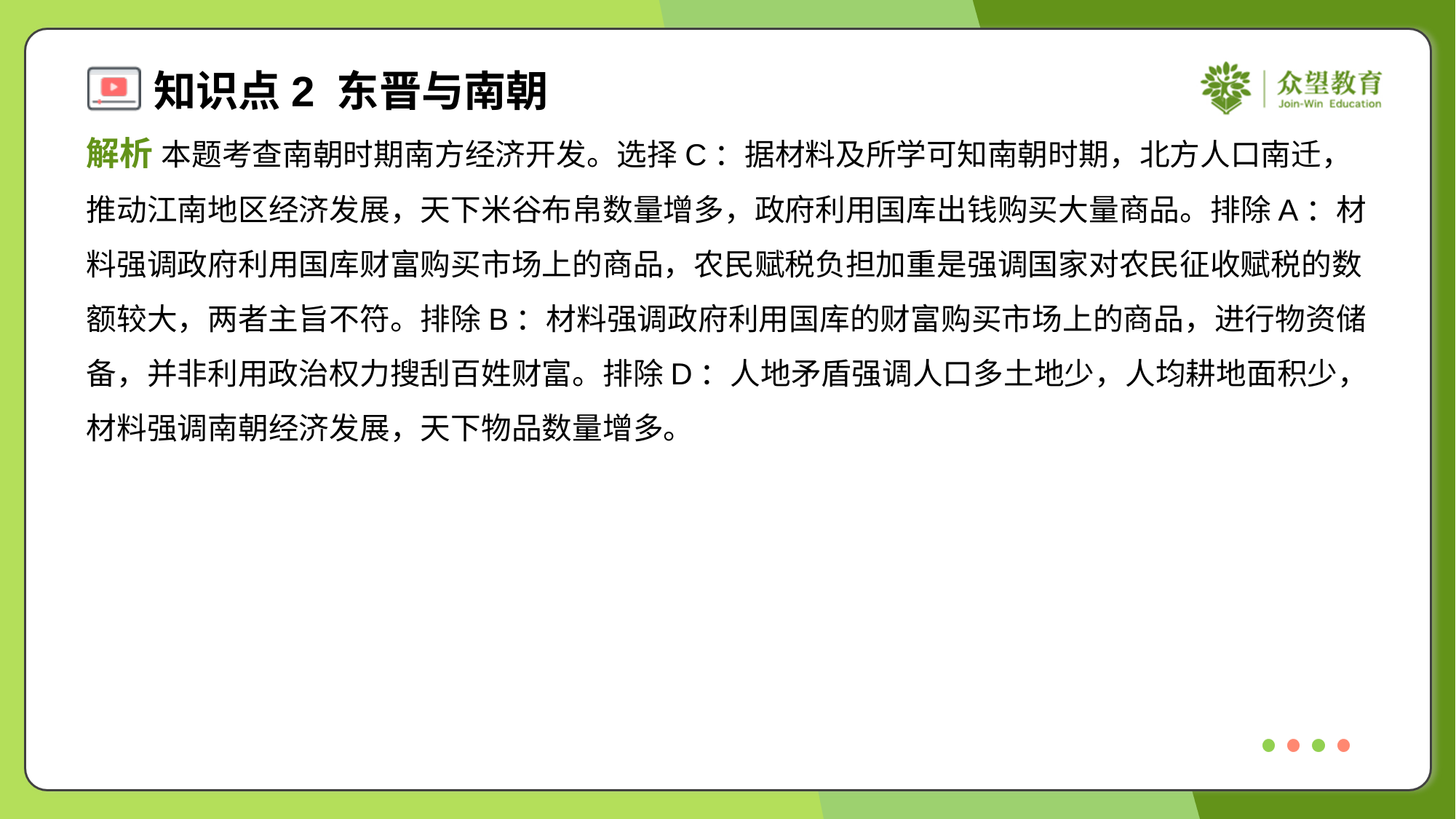

解析 本题考查南朝时期南方经济开发。选择C：据材料及所学可知南朝时期，北方人口南迁，
推动江南地区经济发展，天下米谷布帛数量增多，政府利用国库出钱购买大量商品。排除A：材
料强调政府利用国库财富购买市场上的商品，农民赋税负担加重是强调国家对农民征收赋税的数
额较大，两者主旨不符。排除B：材料强调政府利用国库的财富购买市场上的商品，进行物资储
备，并非利用政治权力搜刮百姓财富。排除D：人地矛盾强调人口多土地少，人均耕地面积少，
材料强调南朝经济发展，天下物品数量增多。